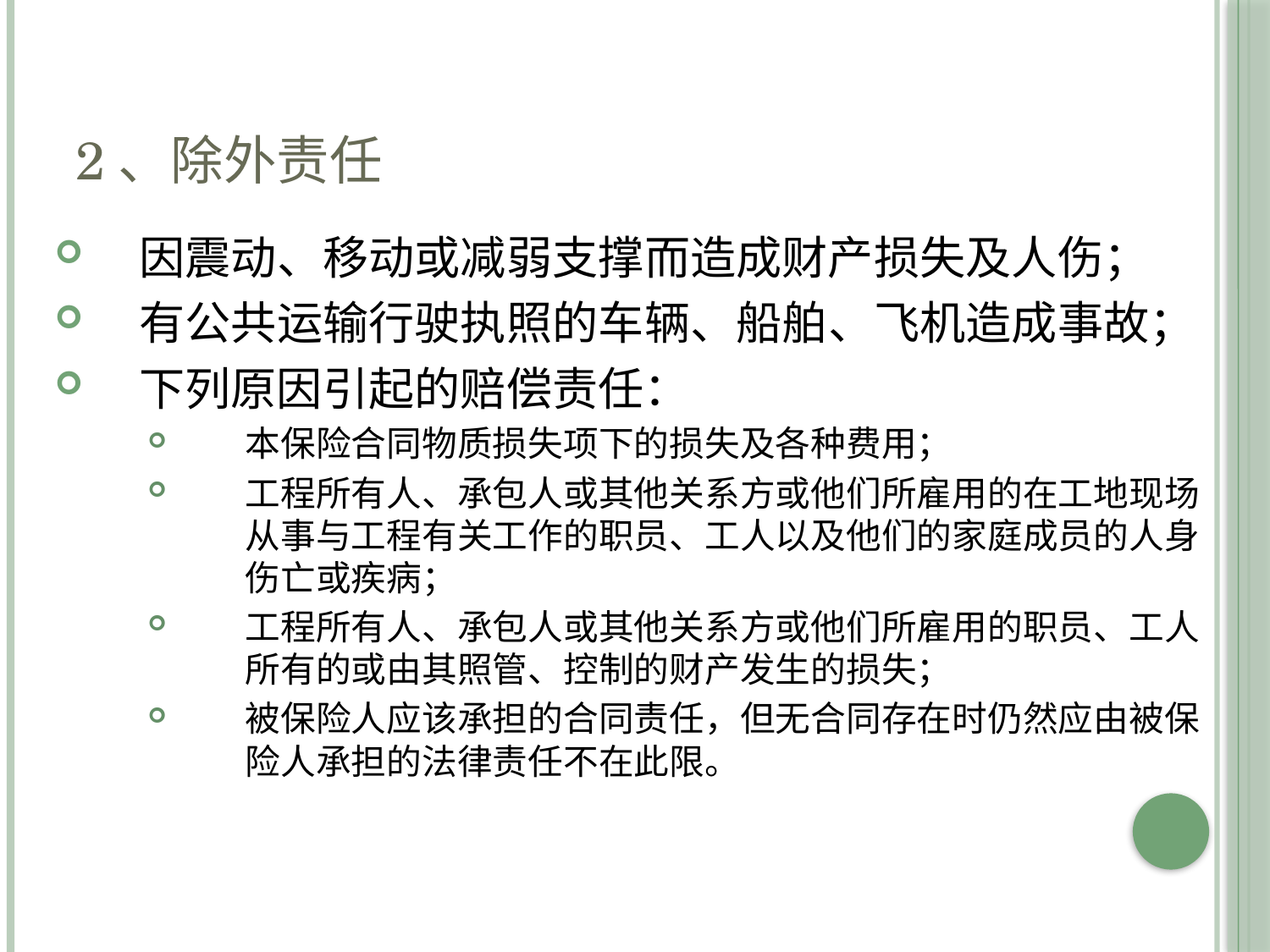

# 2、除外责任
因震动、移动或减弱支撑而造成财产损失及人伤；
有公共运输行驶执照的车辆、船舶、飞机造成事故；
下列原因引起的赔偿责任：
本保险合同物质损失项下的损失及各种费用；
工程所有人、承包人或其他关系方或他们所雇用的在工地现场从事与工程有关工作的职员、工人以及他们的家庭成员的人身伤亡或疾病；
工程所有人、承包人或其他关系方或他们所雇用的职员、工人所有的或由其照管、控制的财产发生的损失；
被保险人应该承担的合同责任，但无合同存在时仍然应由被保险人承担的法律责任不在此限。